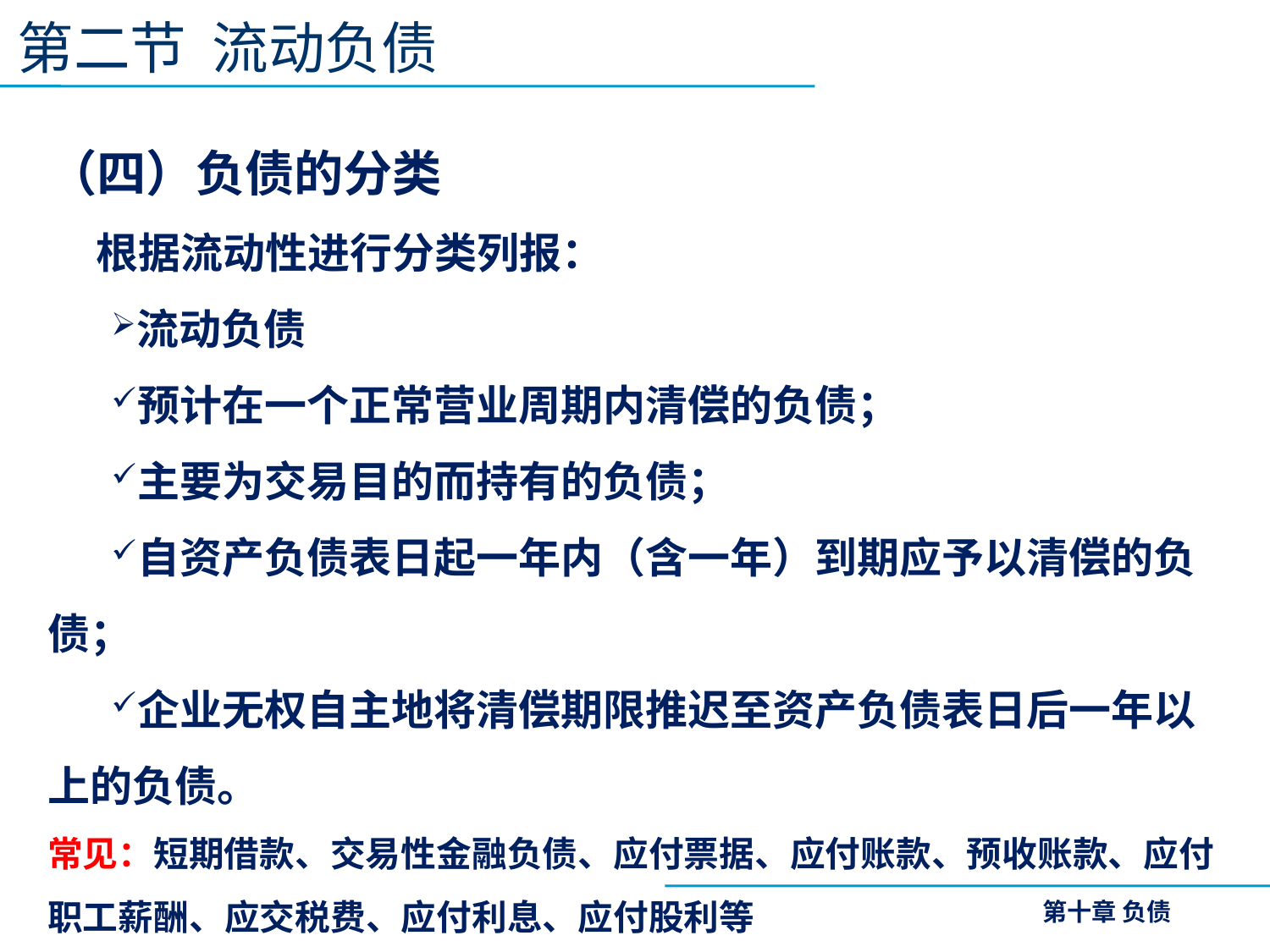

第二节  流动负债
（四）负债的分类
    根据流动性进行分类列报：
流动负债
预计在一个正常营业周期内清偿的负债；
主要为交易目的而持有的负债；
自资产负债表日起一年内（含一年）到期应予以清偿的负债；
企业无权自主地将清偿期限推迟至资产负债表日后一年以上的负债。
常见：短期借款、交易性金融负债、应付票据、应付账款、预收账款、应付职工薪酬、应交税费、应付利息、应付股利等